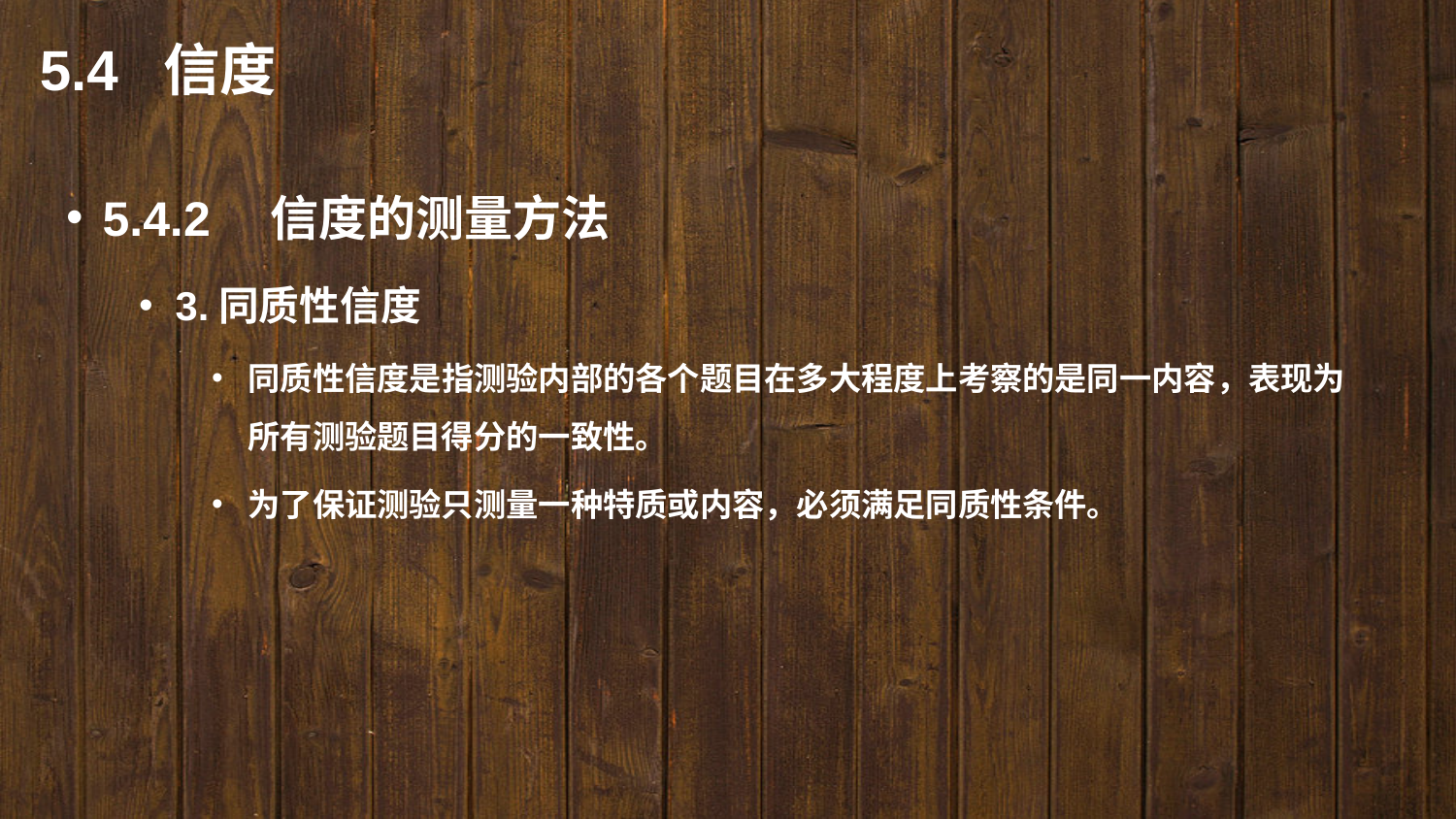

5.4  信度
5.4.2　信度的测量方法
3.同质性信度
同质性信度是指测验内部的各个题目在多大程度上考察的是同一内容，表现为所有测验题目得分的一致性。
为了保证测验只测量一种特质或内容，必须满足同质性条件。